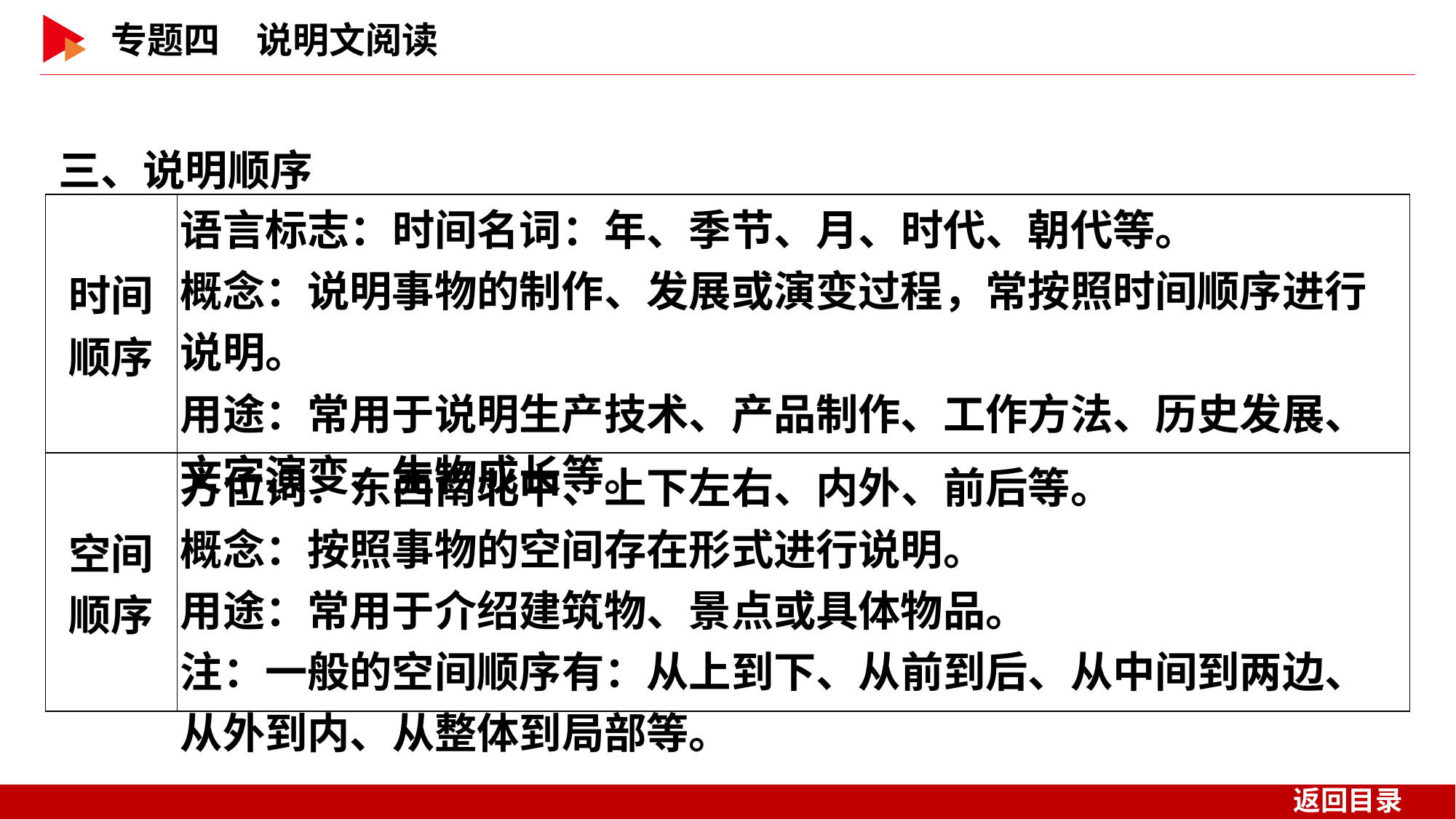

三、说明顺序
| 时间 顺序 | 语言标志：时间名词：年、季节、月、时代、朝代等。 概念：说明事物的制作、发展或演变过程，常按照时间顺序进行说明。 用途：常用于说明生产技术、产品制作、工作方法、历史发展、文字演变、生物成长等。 |
| --- | --- |
| 空间 顺序 | 方位词：东西南北中、上下左右、内外、前后等。 概念：按照事物的空间存在形式进行说明。 用途：常用于介绍建筑物、景点或具体物品。 注：一般的空间顺序有：从上到下、从前到后、从中间到两边、从外到内、从整体到局部等。 |